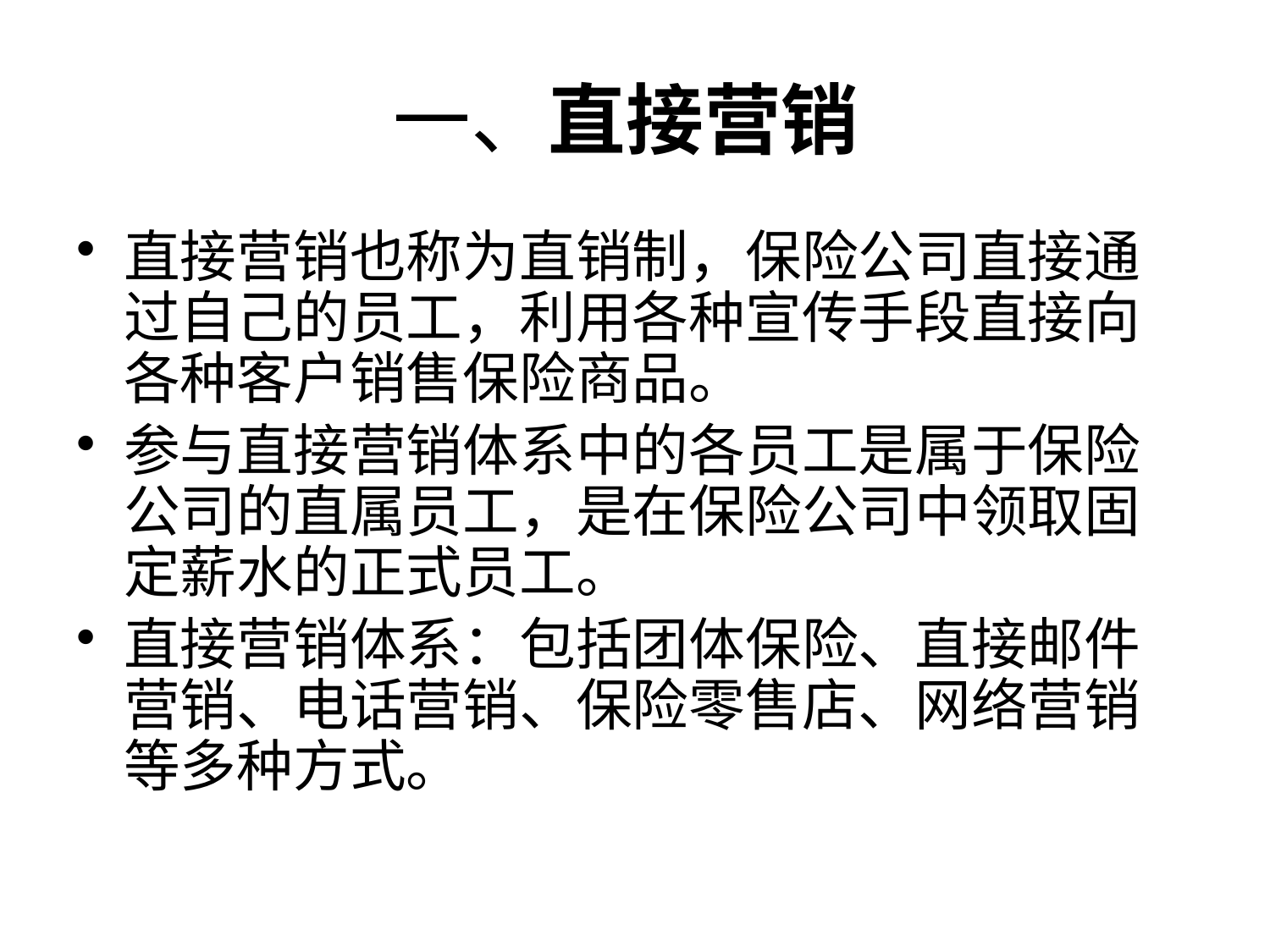

# 一、直接营销
直接营销也称为直销制，保险公司直接通过自己的员工，利用各种宣传手段直接向各种客户销售保险商品。
参与直接营销体系中的各员工是属于保险公司的直属员工，是在保险公司中领取固定薪水的正式员工。
直接营销体系：包括团体保险、直接邮件营销、电话营销、保险零售店、网络营销等多种方式。